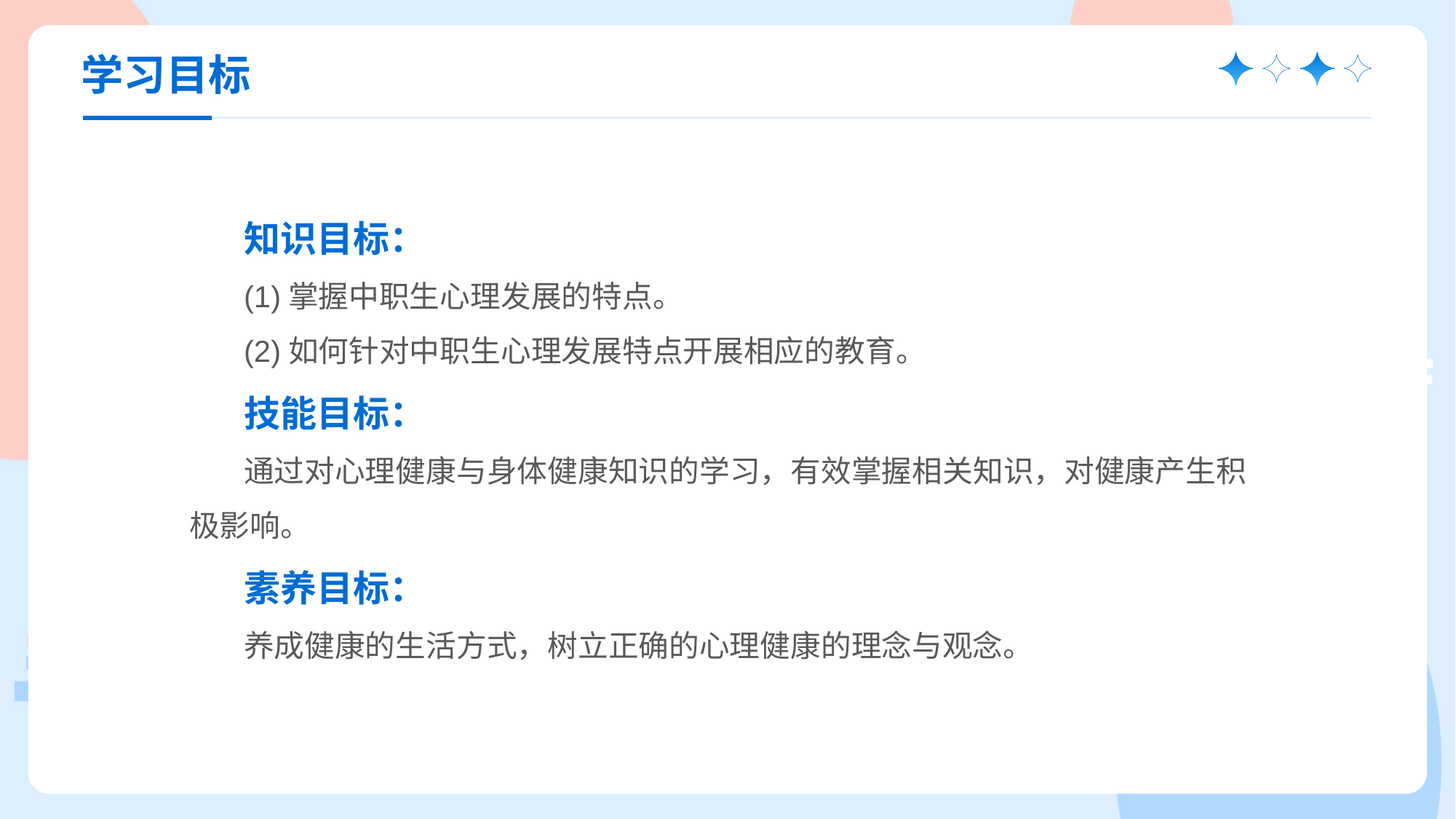

学习目标
知识目标：
(1)掌握中职生心理发展的特点。
(2)如何针对中职生心理发展特点开展相应的教育。
技能目标：
通过对心理健康与身体健康知识的学习，有效掌握相关知识，对健康产生积极影响。
素养目标：
养成健康的生活方式，树立正确的心理健康的理念与观念。